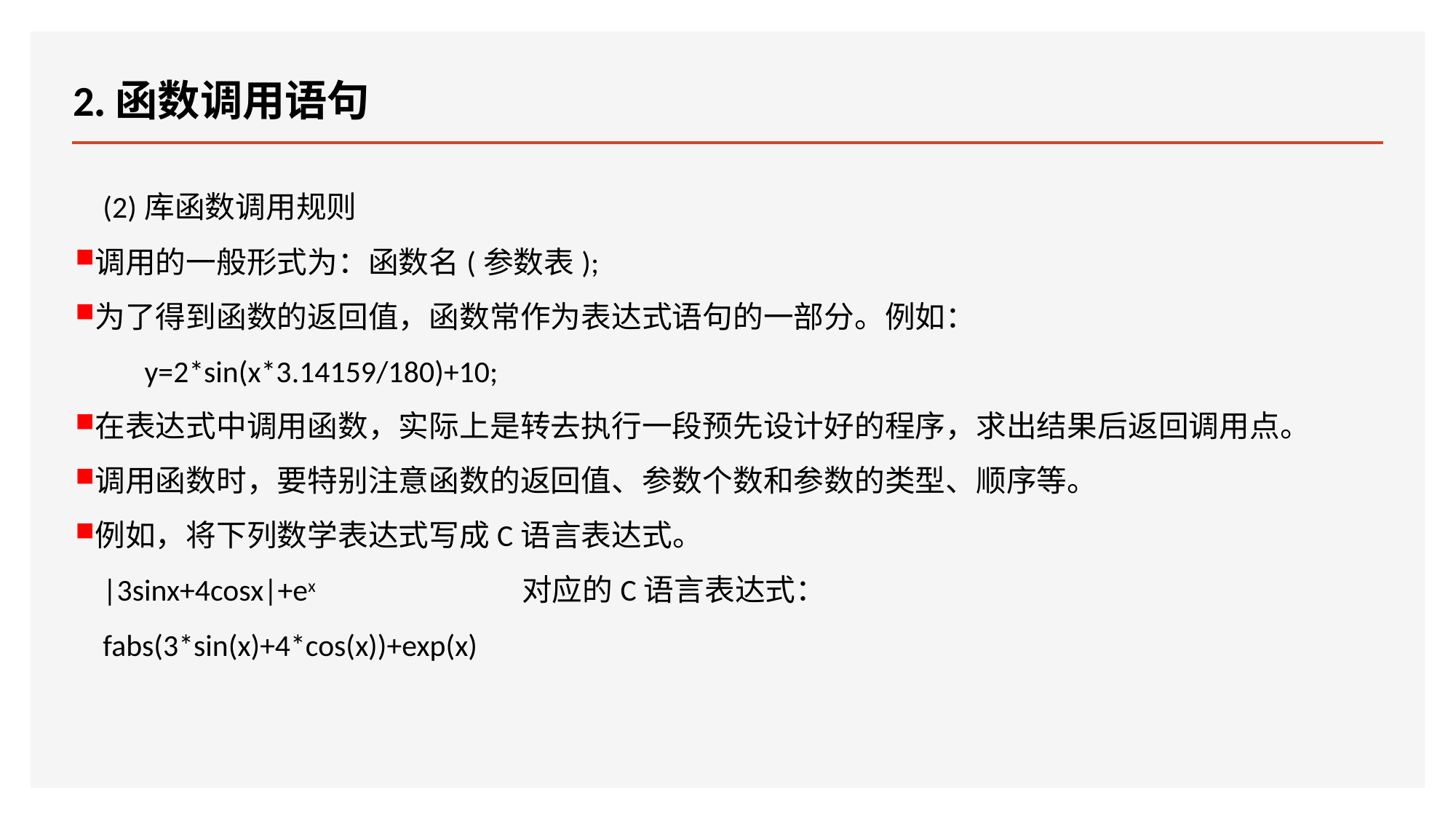

# 2.函数调用语句
    (2)库函数调用规则
调用的一般形式为：函数名(参数表);
为了得到函数的返回值，函数常作为表达式语句的一部分。例如：
          y=2*sin(x*3.14159/180)+10;
在表达式中调用函数，实际上是转去执行一段预先设计好的程序，求出结果后返回调用点。
调用函数时，要特别注意函数的返回值、参数个数和参数的类型、顺序等。
例如，将下列数学表达式写成C语言表达式。
    |3sinx+4cosx|+ex                                         对应的C语言表达式：
    fabs(3*sin(x)+4*cos(x))+exp(x)